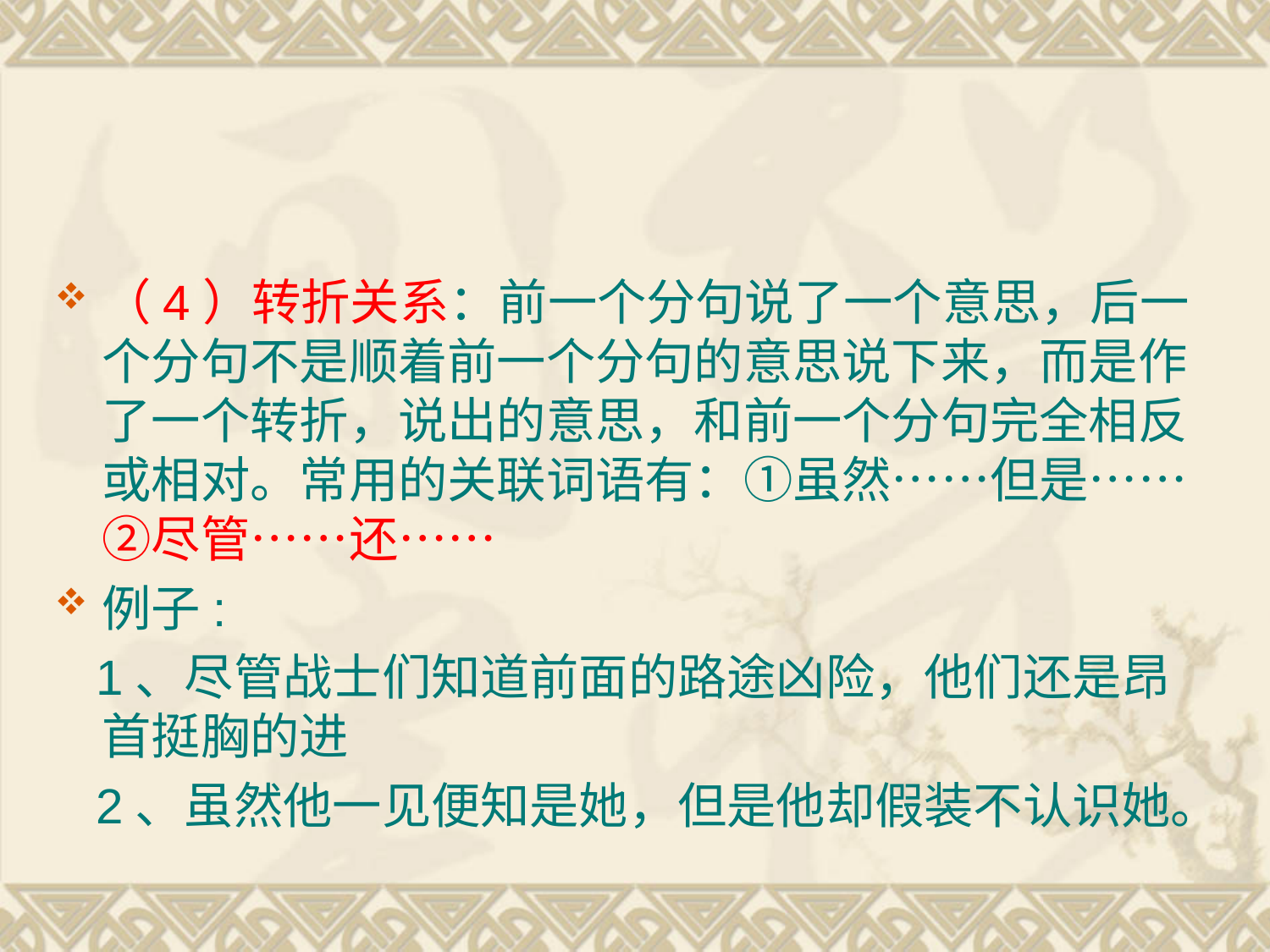

#
（4）转折关系：前一个分句说了一个意思，后一个分句不是顺着前一个分句的意思说下来，而是作了一个转折，说出的意思，和前一个分句完全相反或相对。常用的关联词语有：①虽然……但是……②尽管……还……
例子:
   1、尽管战士们知道前面的路途凶险，他们还是昂首挺胸的进
   2、虽然他一见便知是她，但是他却假装不认识她。